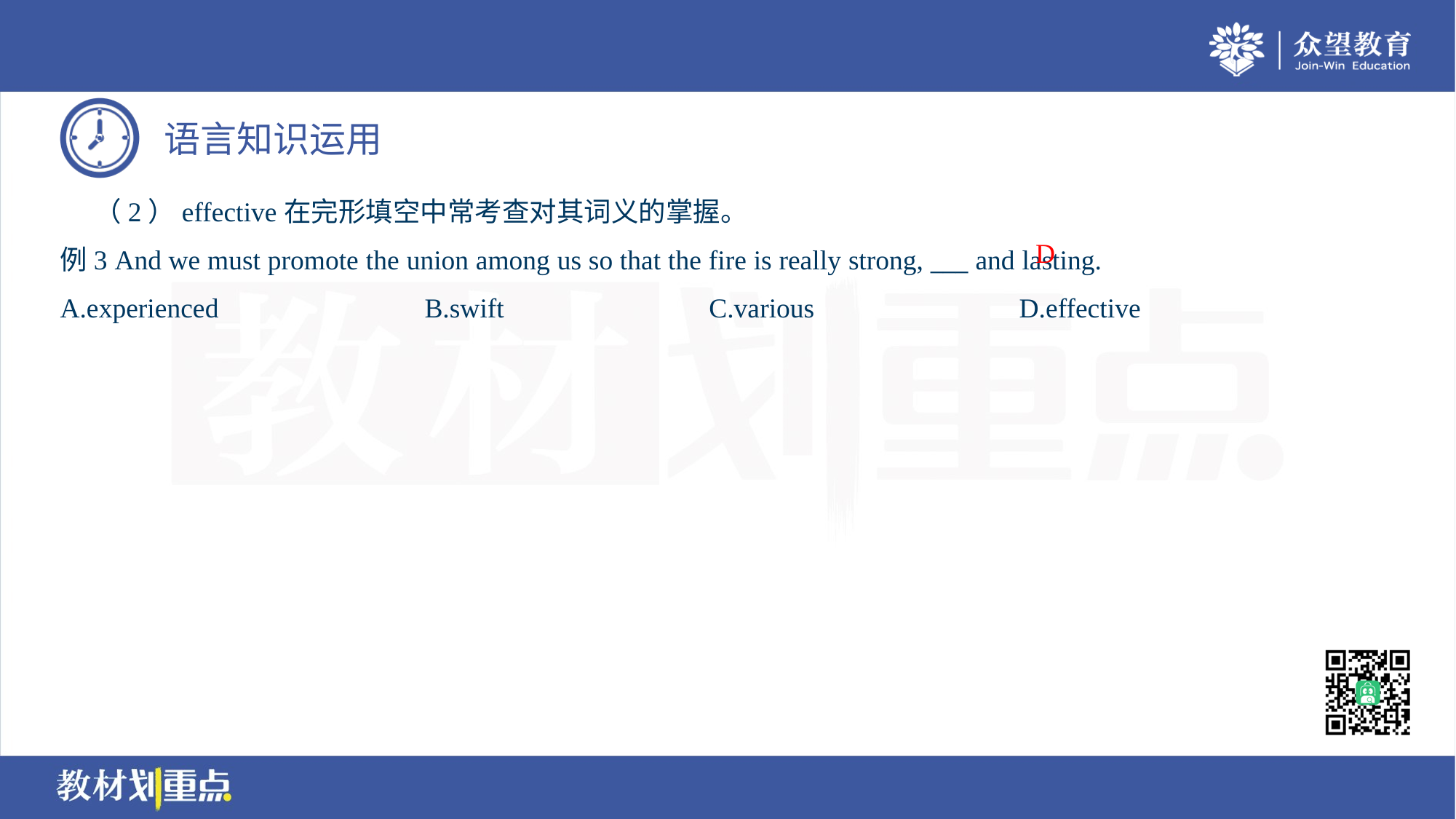

（2）effective在完形填空中常考查对其词义的掌握。
D
例3 And we must promote the union among us so that the fire is really strong, ___ and lasting.
A.experienced	B.swift	C.various	D.effective